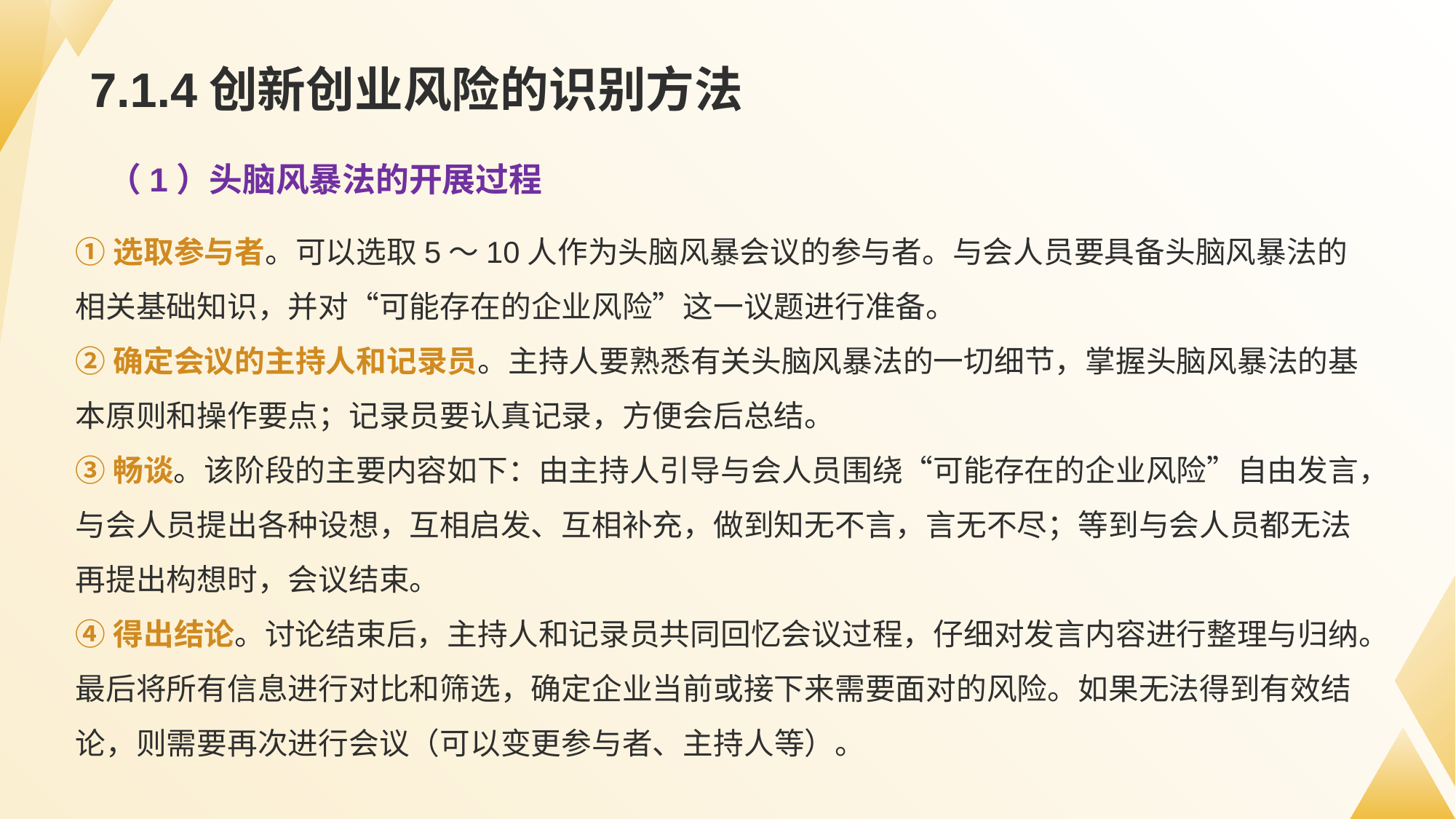

# 7.1.4创新创业风险的识别方法
（1）头脑风暴法的开展过程
①选取参与者。可以选取5～10人作为头脑风暴会议的参与者。与会人员要具备头脑风暴法的相关基础知识，并对“可能存在的企业风险”这一议题进行准备。
②确定会议的主持人和记录员。主持人要熟悉有关头脑风暴法的一切细节，掌握头脑风暴法的基本原则和操作要点；记录员要认真记录，方便会后总结。
③畅谈。该阶段的主要内容如下：由主持人引导与会人员围绕“可能存在的企业风险”自由发言，与会人员提出各种设想，互相启发、互相补充，做到知无不言，言无不尽；等到与会人员都无法再提出构想时，会议结束。
④得出结论。讨论结束后，主持人和记录员共同回忆会议过程，仔细对发言内容进行整理与归纳。最后将所有信息进行对比和筛选，确定企业当前或接下来需要面对的风险。如果无法得到有效结论，则需要再次进行会议（可以变更参与者、主持人等）。